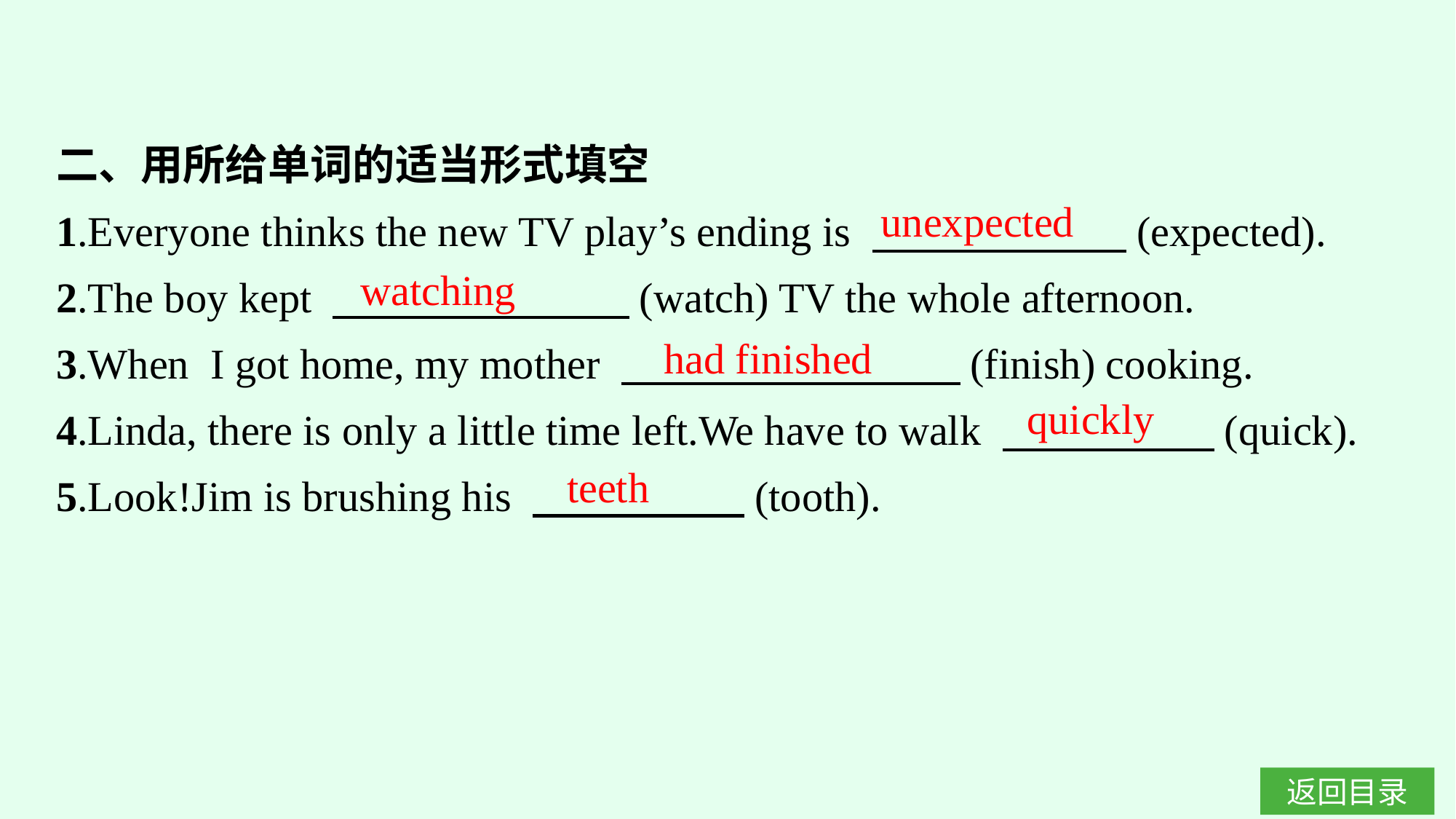

二、用所给单词的适当形式填空
1.Everyone thinks the new TV play’s ending is 　　　　　　(expected).
2.The boy kept 　　　　　　　(watch) TV the whole afternoon.
3.When  I got home, my mother 　　　　　　　　(finish) cooking.
4.Linda, there is only a little time left.We have to walk 　　　　　(quick).
5.Look!Jim is brushing his 　　　　　(tooth).
unexpected
watching
had finished
quickly
teeth